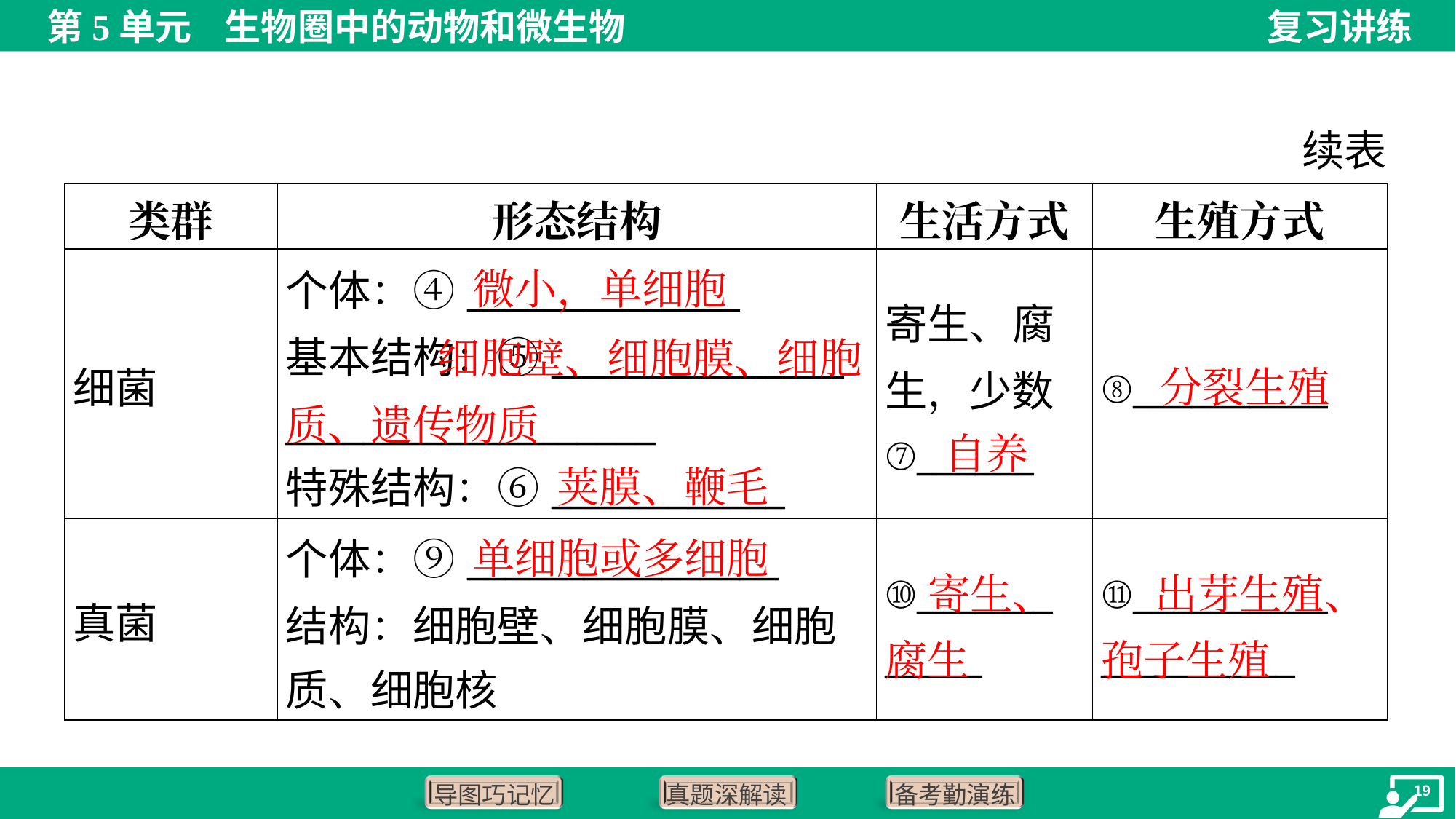

续表
| 类群 | 形态结构 | 生活方式 | 生殖方式 |
| --- | --- | --- | --- |
| 细菌 | 个体：④\_\_\_\_\_\_\_\_\_\_\_\_\_\_ 基本结构：⑤\_\_\_\_\_\_\_\_\_\_\_\_\_\_\_ \_\_\_\_\_\_\_\_\_\_\_\_\_\_\_\_\_\_\_ 特殊结构：⑥\_\_\_\_\_\_\_\_\_\_\_\_ | 寄生、腐 生，少数 ⑦\_\_\_\_\_\_ | ⑧\_\_\_\_\_\_\_\_\_\_ |
| 真菌 | 个体：⑨\_\_\_\_\_\_\_\_\_\_\_\_\_\_\_\_ 结构：细胞壁、细胞膜、细胞 质、细胞核 | ⑩\_\_\_\_\_\_\_ \_\_\_\_\_ | ⑪\_\_\_\_\_\_\_\_\_\_ \_\_\_\_\_\_\_\_\_\_ |
微小，单细胞
             细胞壁、细胞膜、细胞质、遗传物质
分裂生殖
自养
荚膜、鞭毛
单细胞或多细胞
   寄生、腐生
    出芽生殖、孢子生殖